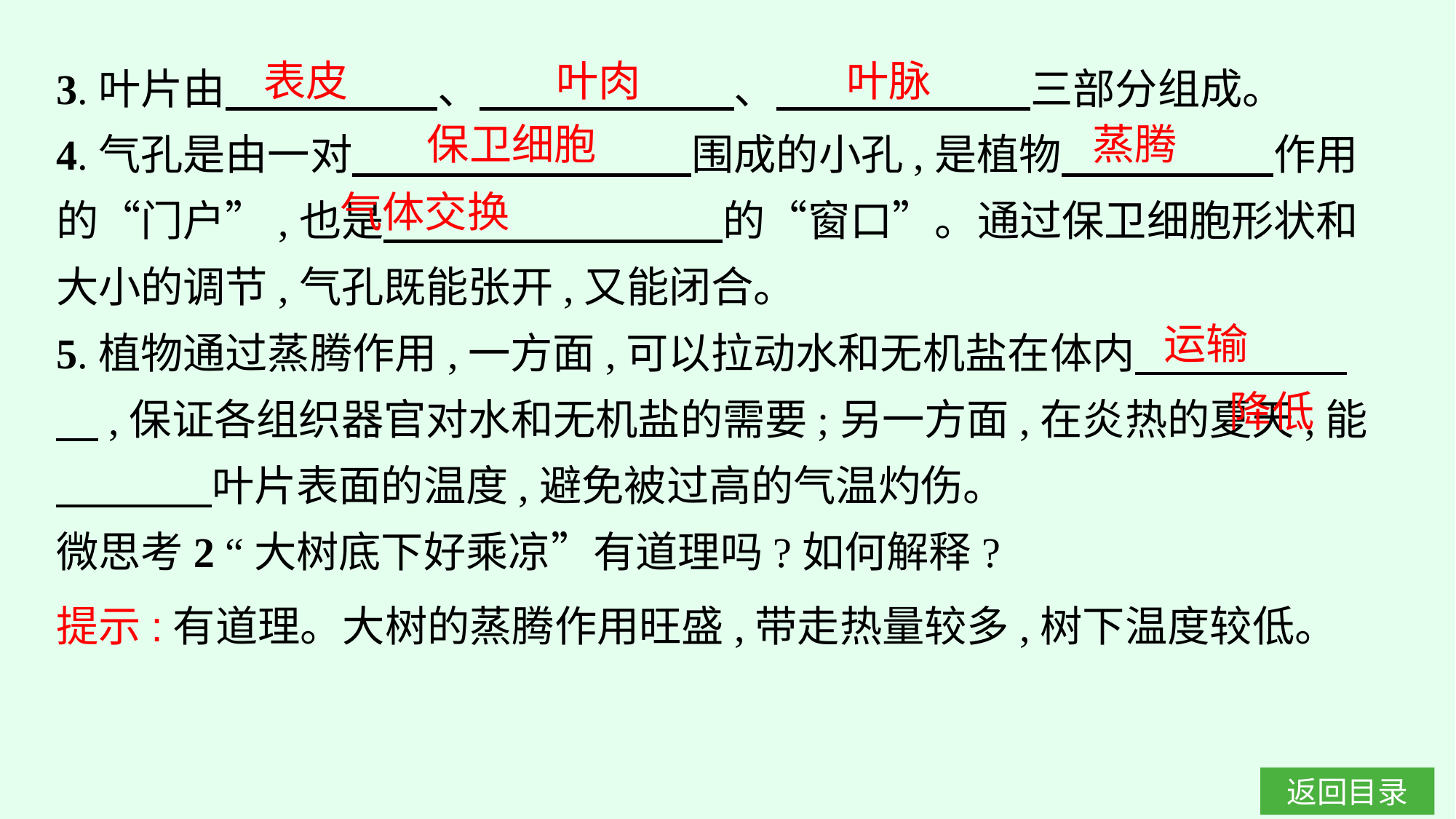

3.叶片由　　　　　、　　　　　　、　　　　　　三部分组成。
4.气孔是由一对　　　　　　　　围成的小孔,是植物　　　　　作用的“门户”,也是　　　　　　　　的“窗口”。通过保卫细胞形状和大小的调节,气孔既能张开,又能闭合。
5.植物通过蒸腾作用,一方面,可以拉动水和无机盐在体内　　　　　　,保证各组织器官对水和无机盐的需要;另一方面,在炎热的夏天,能　   　　叶片表面的温度,避免被过高的气温灼伤。
微思考2 “大树底下好乘凉”有道理吗?如何解释?
表皮
叶肉
叶脉
蒸腾
保卫细胞
气体交换
运输
降低
提示:有道理。大树的蒸腾作用旺盛,带走热量较多,树下温度较低。